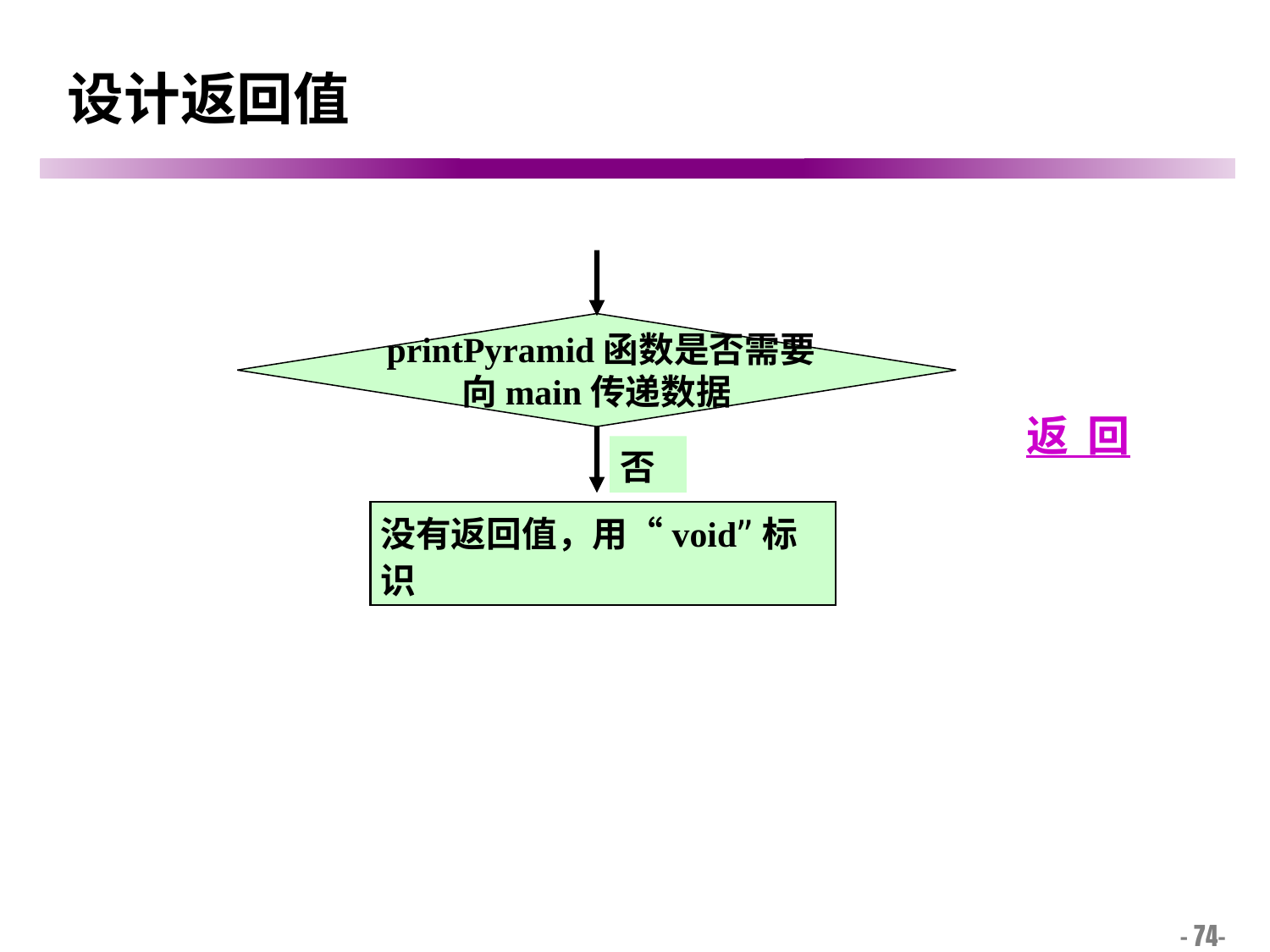

# 设计返回值

 printPyramid函数是否需要
向main传递数据
返  回

否
没有返回值，用“void”标识
 - 74-